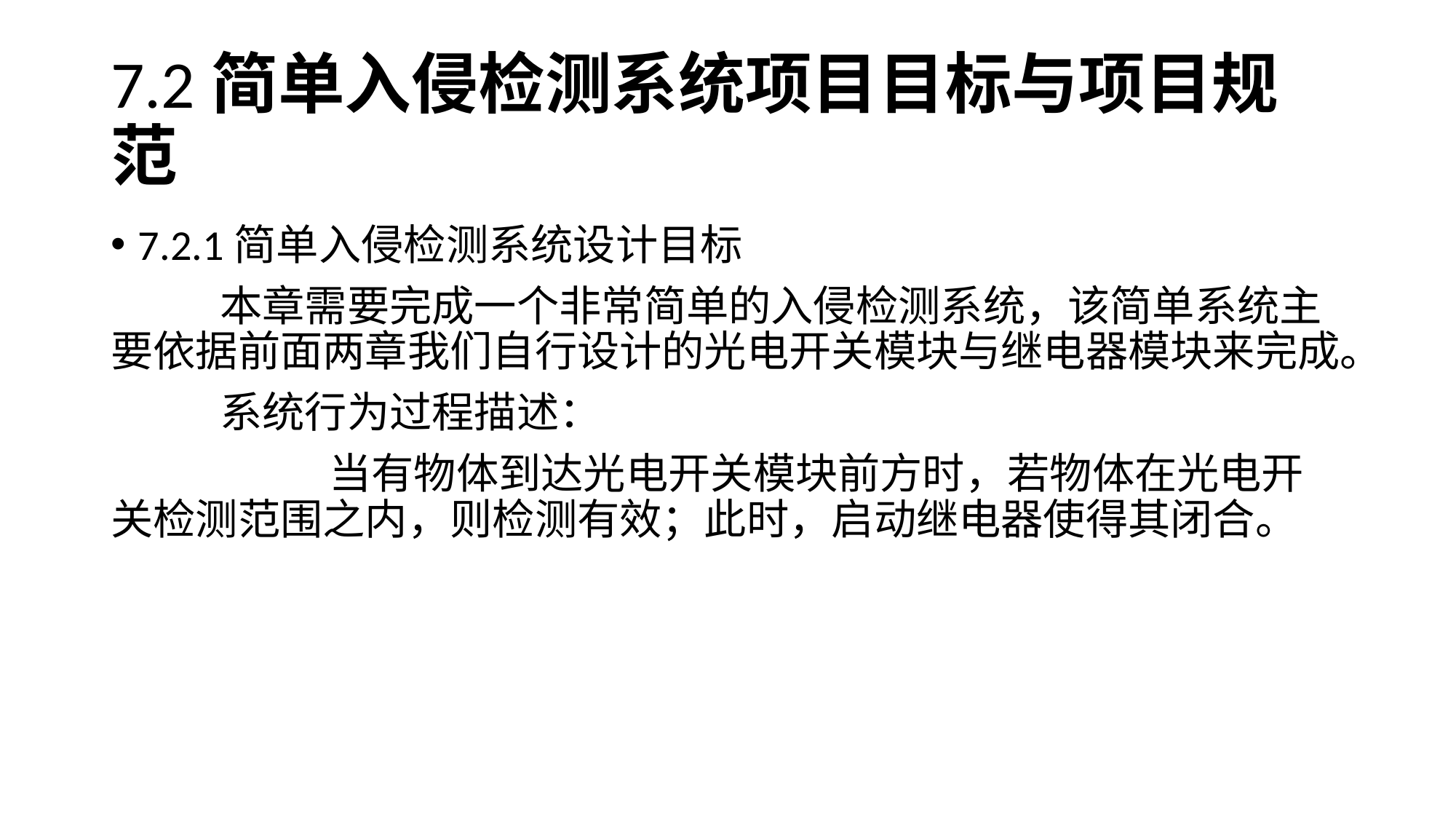

# 7.2简单入侵检测系统项目目标与项目规范
7.2.1简单入侵检测系统设计目标
	本章需要完成一个非常简单的入侵检测系统，该简单系统主要依据前面两章我们自行设计的光电开关模块与继电器模块来完成。
	系统行为过程描述：
		当有物体到达光电开关模块前方时，若物体在光电开关检测范围之内，则检测有效；此时，启动继电器使得其闭合。